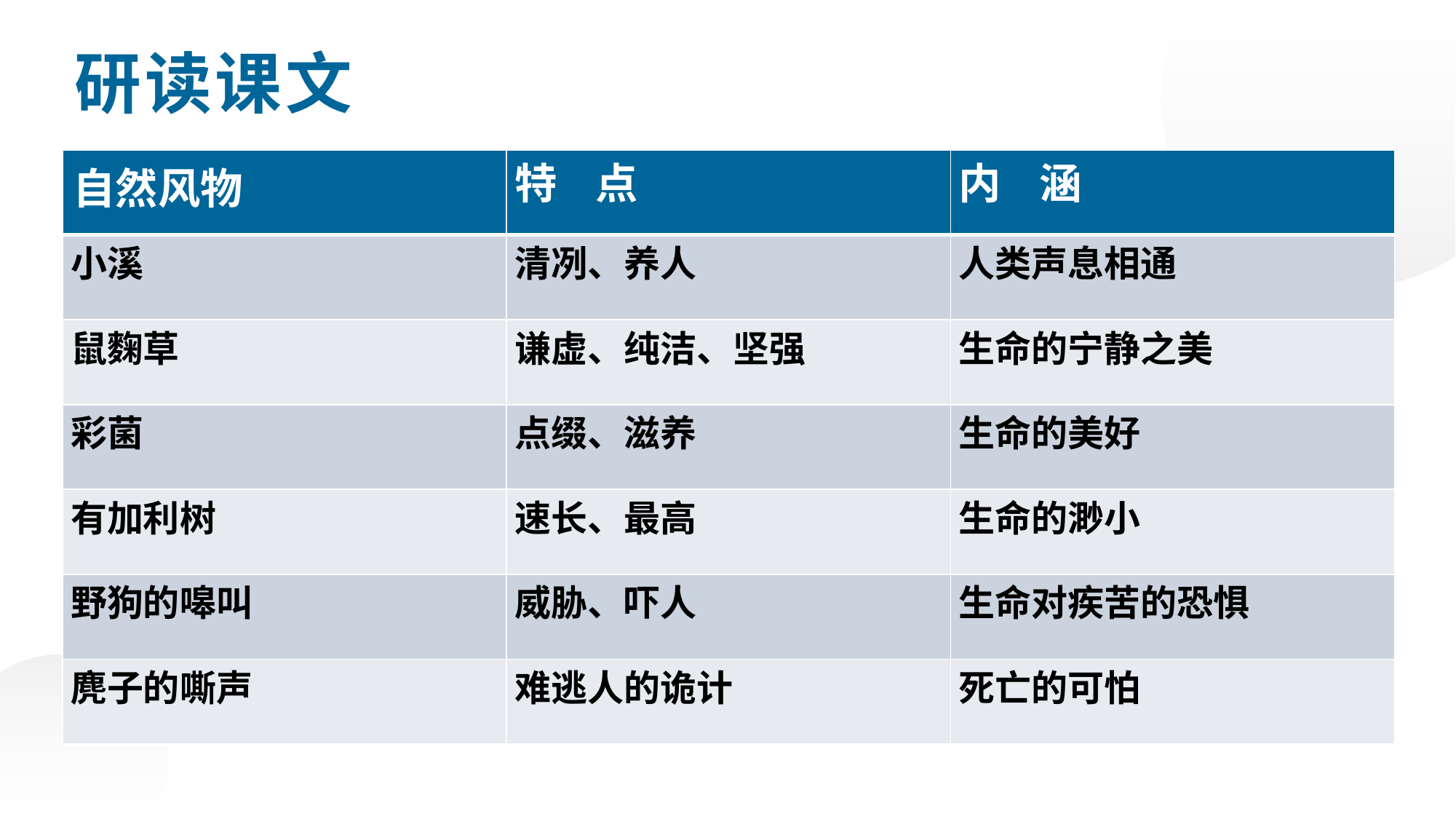

研读课文
| 自然风物 | 特 点 | 内 涵 |
| --- | --- | --- |
| 小溪 | 清冽、养人 | 人类声息相通 |
| 鼠麴草 | 谦虚、纯洁、坚强 | 生命的宁静之美 |
| 彩菌 | 点缀、滋养 | 生命的美好 |
| 有加利树 | 速长、最高 | 生命的渺小 |
| 野狗的嗥叫 | 威胁、吓人 | 生命对疾苦的恐惧 |
| 麂子的嘶声 | 难逃人的诡计 | 死亡的可怕 |